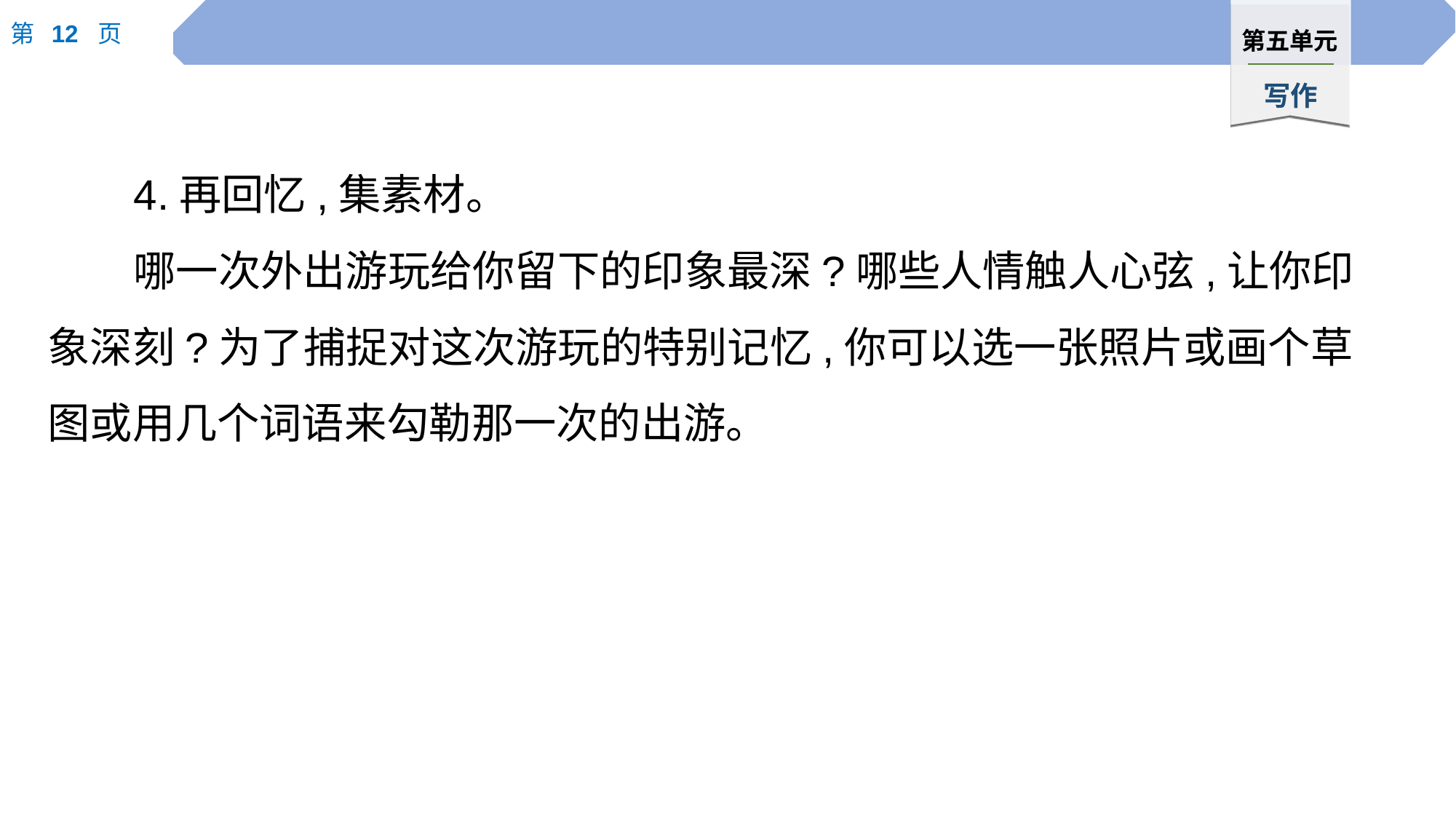

4.再回忆,集素材。
哪一次外出游玩给你留下的印象最深?哪些人情触人心弦,让你印象深刻?为了捕捉对这次游玩的特别记忆,你可以选一张照片或画个草图或用几个词语来勾勒那一次的出游。